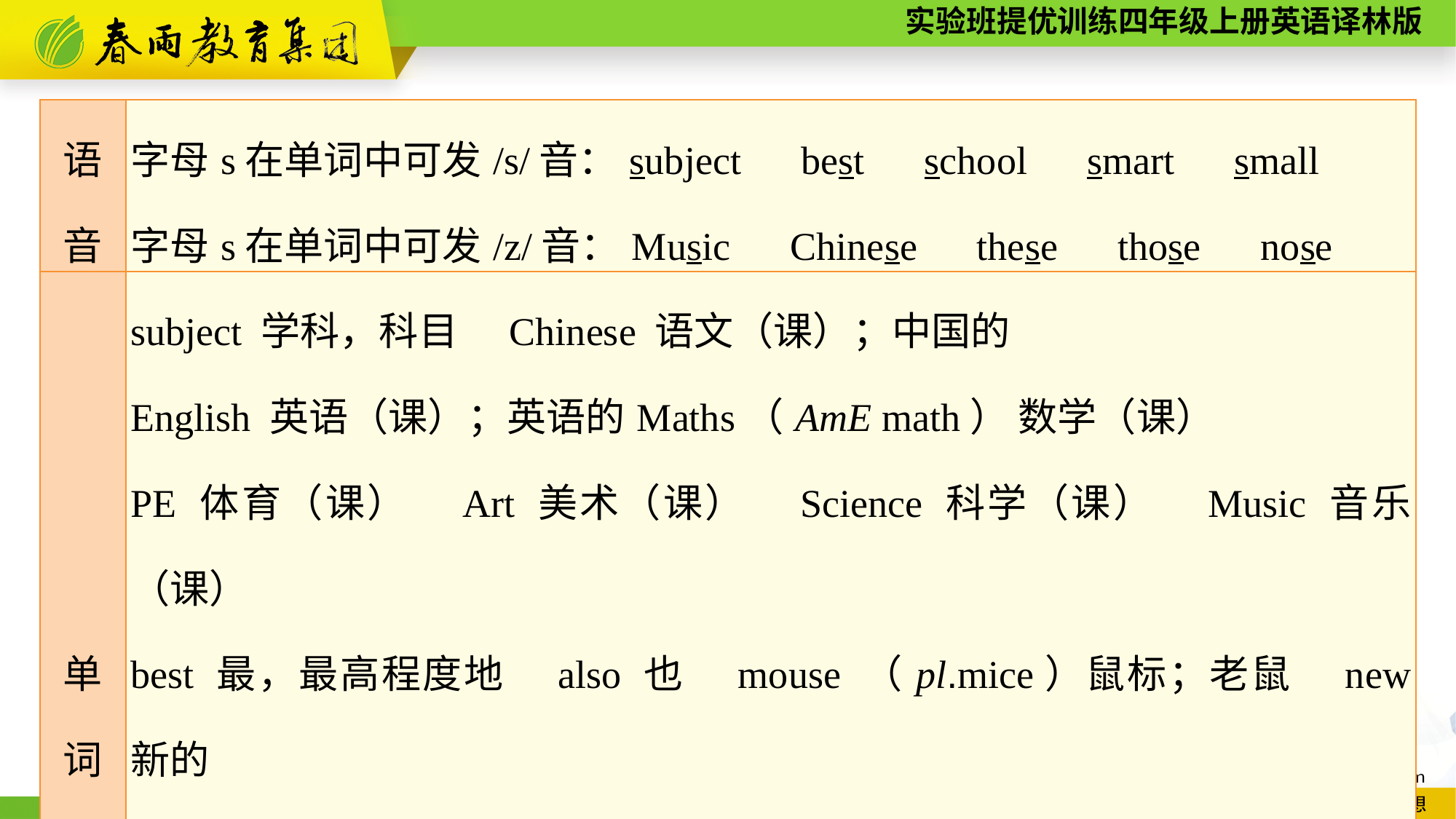

| 语 音 | 字母s在单词中可发/s/音：subject　best　school　smart　small 字母s在单词中可发/z/音：Music　Chinese　these　those　nose |
| --- | --- |
| 单 词 | subject 学科，科目　Chinese 语文（课）；中国的　 English 英语（课）；英语的Maths（AmE math） 数学（课） PE 体育（课）　Art 美术（课）　Science 科学（课）　Music 音乐（课）　 best 最，最高程度地　also 也　mouse （pl.mice）鼠标；老鼠　new 新的 interesting 有趣的，有吸引力的　read 阅读　story 故事　all 全部，都　 playground 操场IT 信息科技（课）　timetable 课程表；时间表 number 数字　culture 文化，文明 |